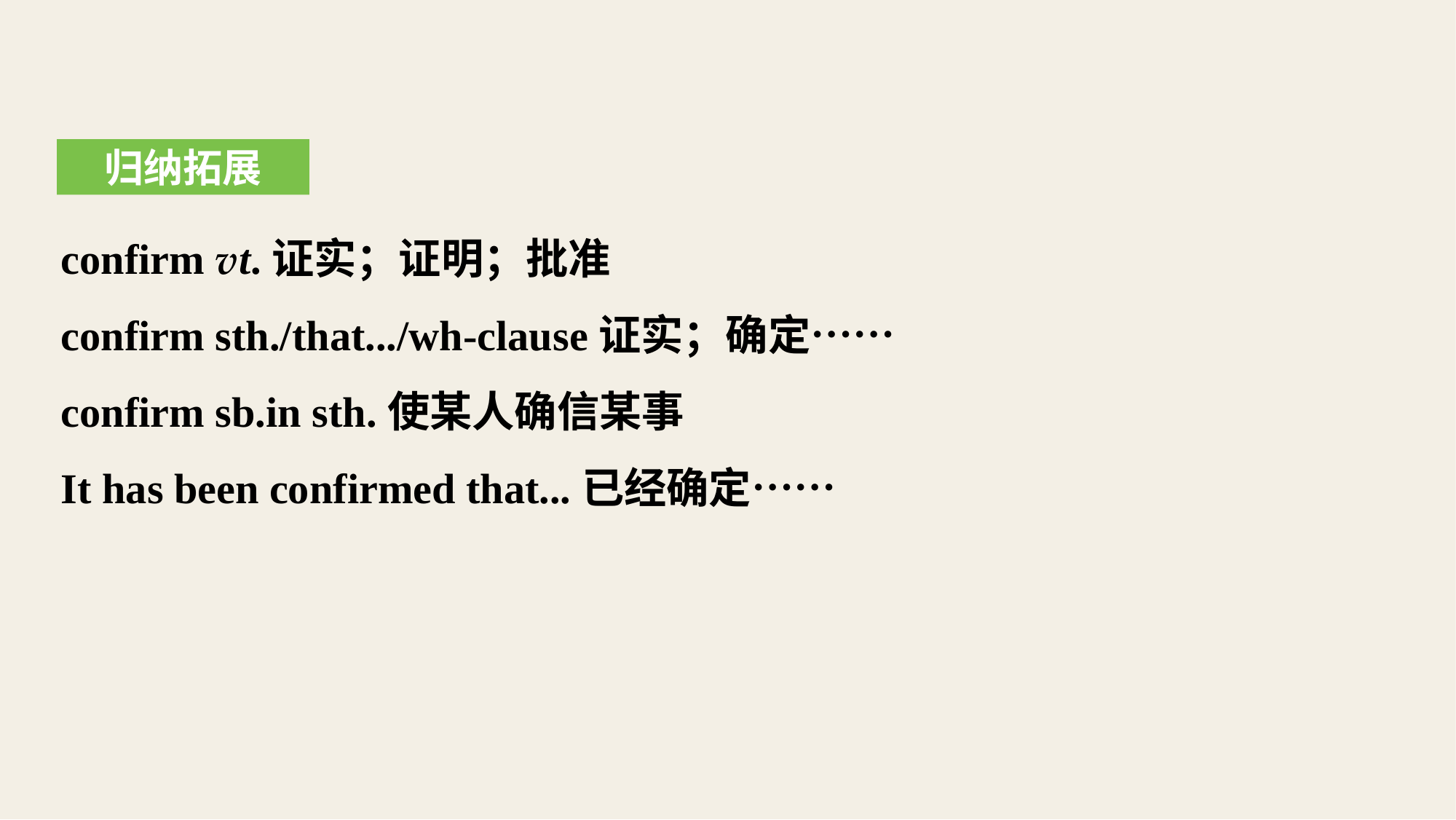

归纳拓展
confirm vt.证实；证明；批准
confirm sth./that.../wh­-clause证实；确定……
confirm sb.in sth.使某人确信某事
It has been confirmed that...已经确定……